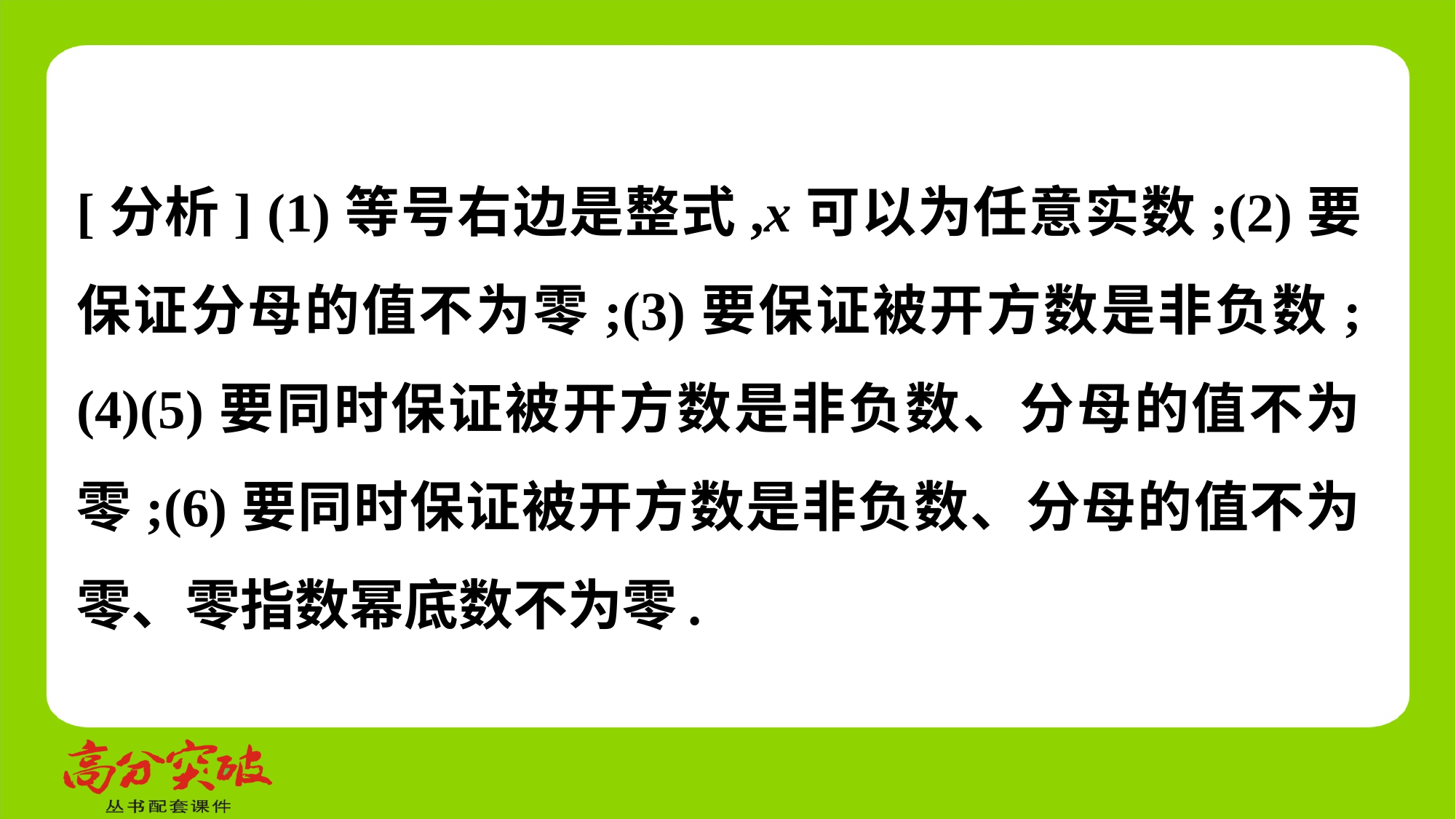

[分析] (1)等号右边是整式,x可以为任意实数;(2)要保证分母的值不为零;(3)要保证被开方数是非负数;(4)(5)要同时保证被开方数是非负数、分母的值不为零;(6)要同时保证被开方数是非负数、分母的值不为零、零指数幂底数不为零.